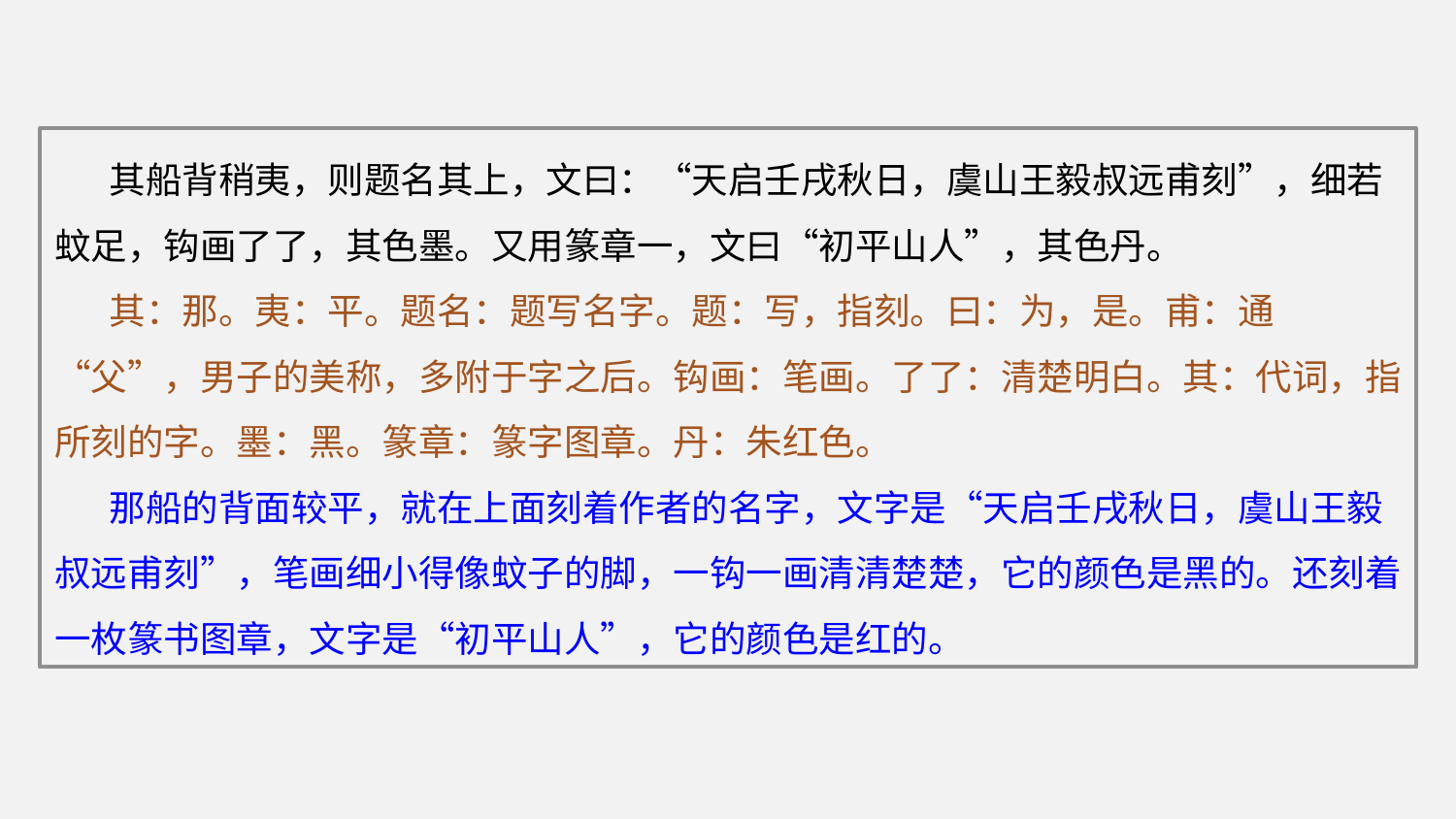

其船背稍夷，则题名其上，文曰：“天启壬戌秋日，虞山王毅叔远甫刻”，细若蚊足，钩画了了，其色墨。又用篆章一，文曰“初平山人”，其色丹。
其：那。夷：平。题名：题写名字。题：写，指刻。曰：为，是。甫：通“父”，男子的美称，多附于字之后。钩画：笔画。了了：清楚明白。其：代词，指所刻的字。墨：黑。篆章：篆字图章。丹：朱红色。
那船的背面较平，就在上面刻着作者的名字，文字是“天启壬戌秋日，虞山王毅叔远甫刻”，笔画细小得像蚊子的脚，一钩一画清清楚楚，它的颜色是黑的。还刻着一枚篆书图章，文字是“初平山人”，它的颜色是红的。